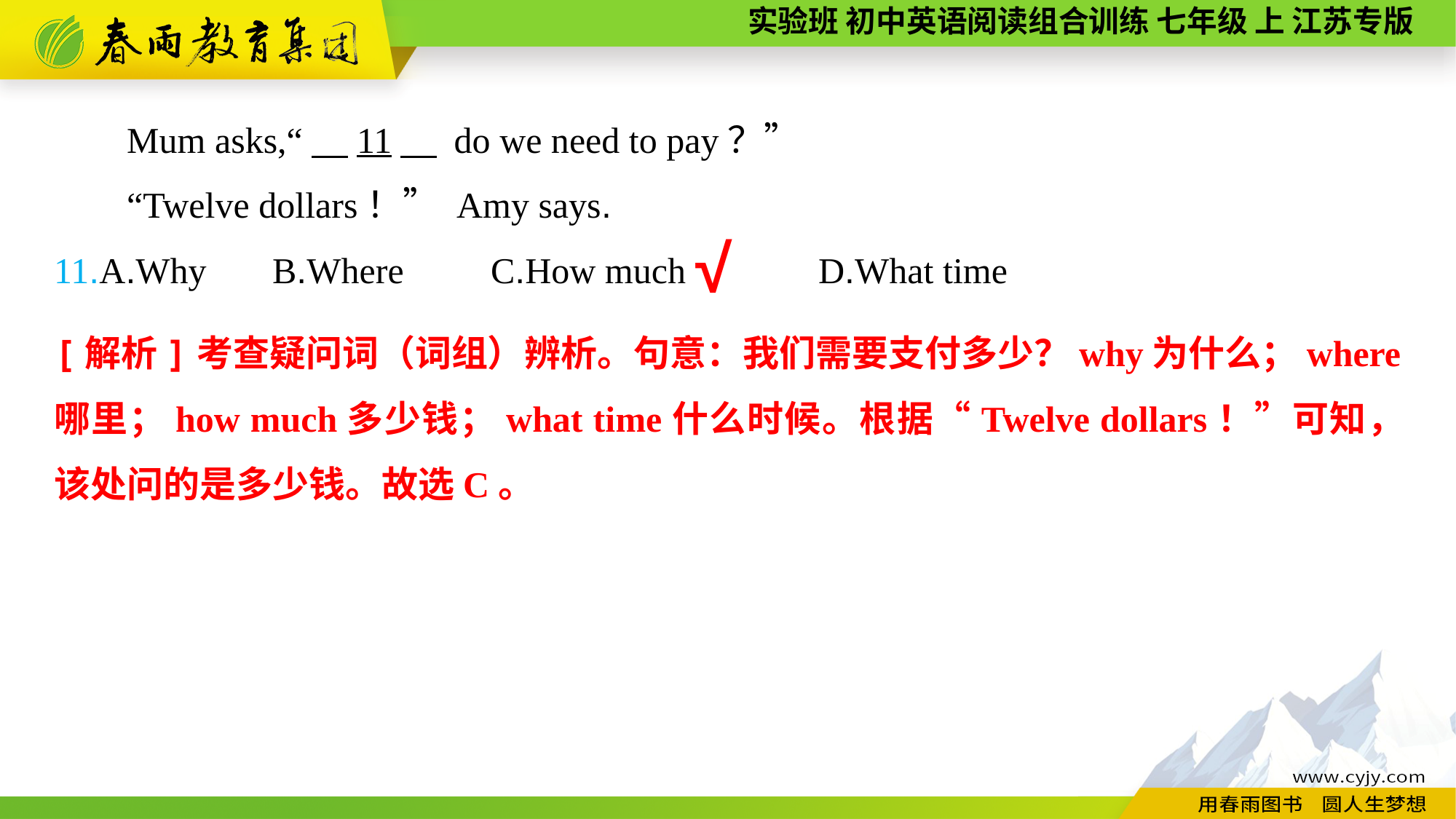

Mum asks,“　11　 do we need to pay？”
“Twelve dollars！” Amy says.
11.A.Why	B.Where	C.How much		D.What time
√
[解析]考查疑问词（词组）辨析。句意：我们需要支付多少？why为什么；where哪里；how much多少钱；what time什么时候。根据“Twelve dollars！”可知，该处问的是多少钱。故选C。